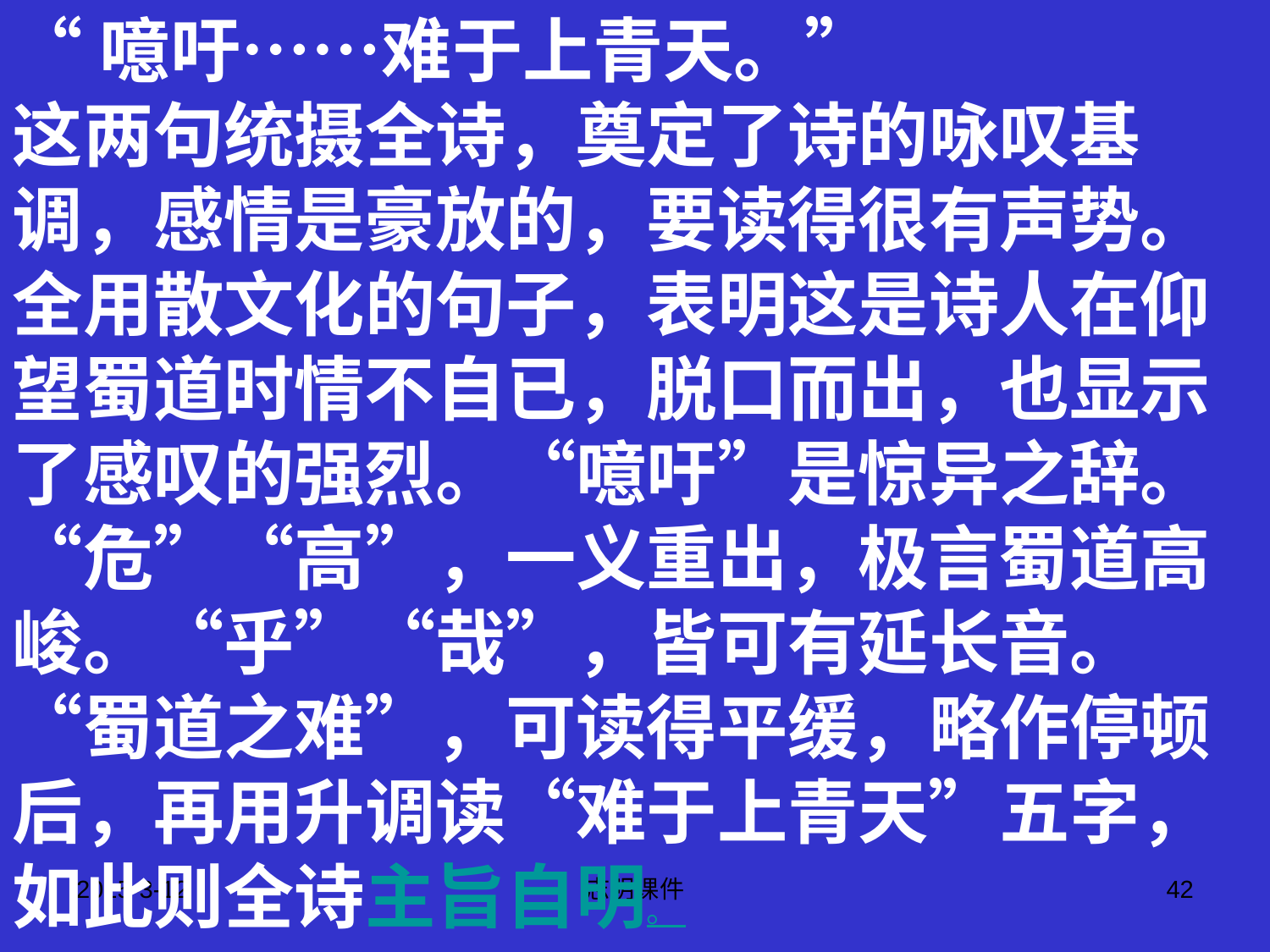

“噫吁……难于上青天。”
这两句统摄全诗，奠定了诗的咏叹基调，感情是豪放的，要读得很有声势。全用散文化的句子，表明这是诗人在仰望蜀道时情不自已，脱口而出，也显示了感叹的强烈。“噫吁”是惊异之辞。“危”“高”，一义重出，极言蜀道高峻。“乎”“哉”，皆可有延长音。“蜀道之难”，可读得平缓，略作停顿后，再用升调读“难于上青天”五字，如此则全诗主旨自明。

2015-3-12
志明课件
42